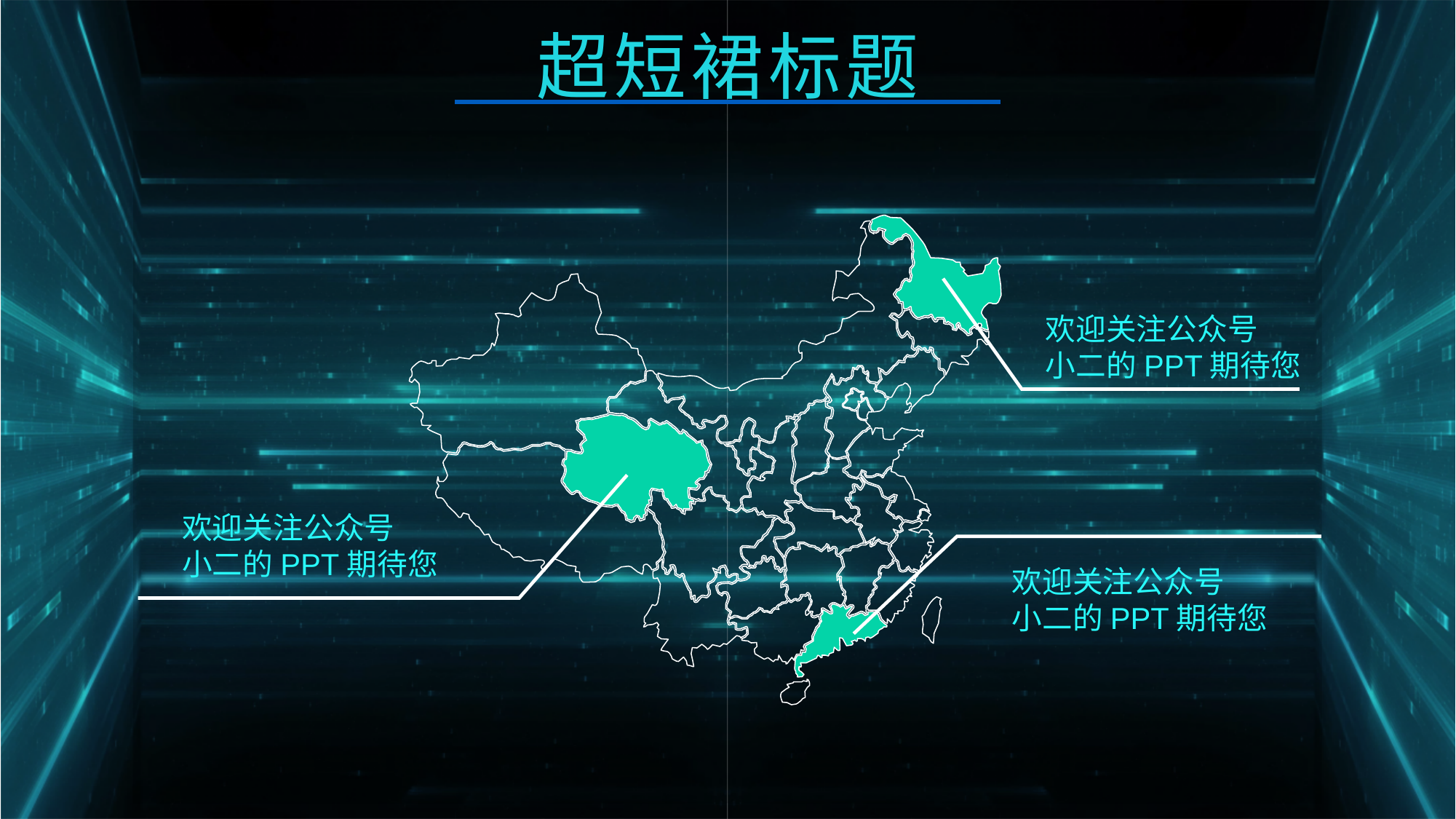

超短裙标题

欢迎关注公众号
小二的PPT期待您

欢迎关注公众号
小二的PPT期待您

欢迎关注公众号
小二的PPT期待您